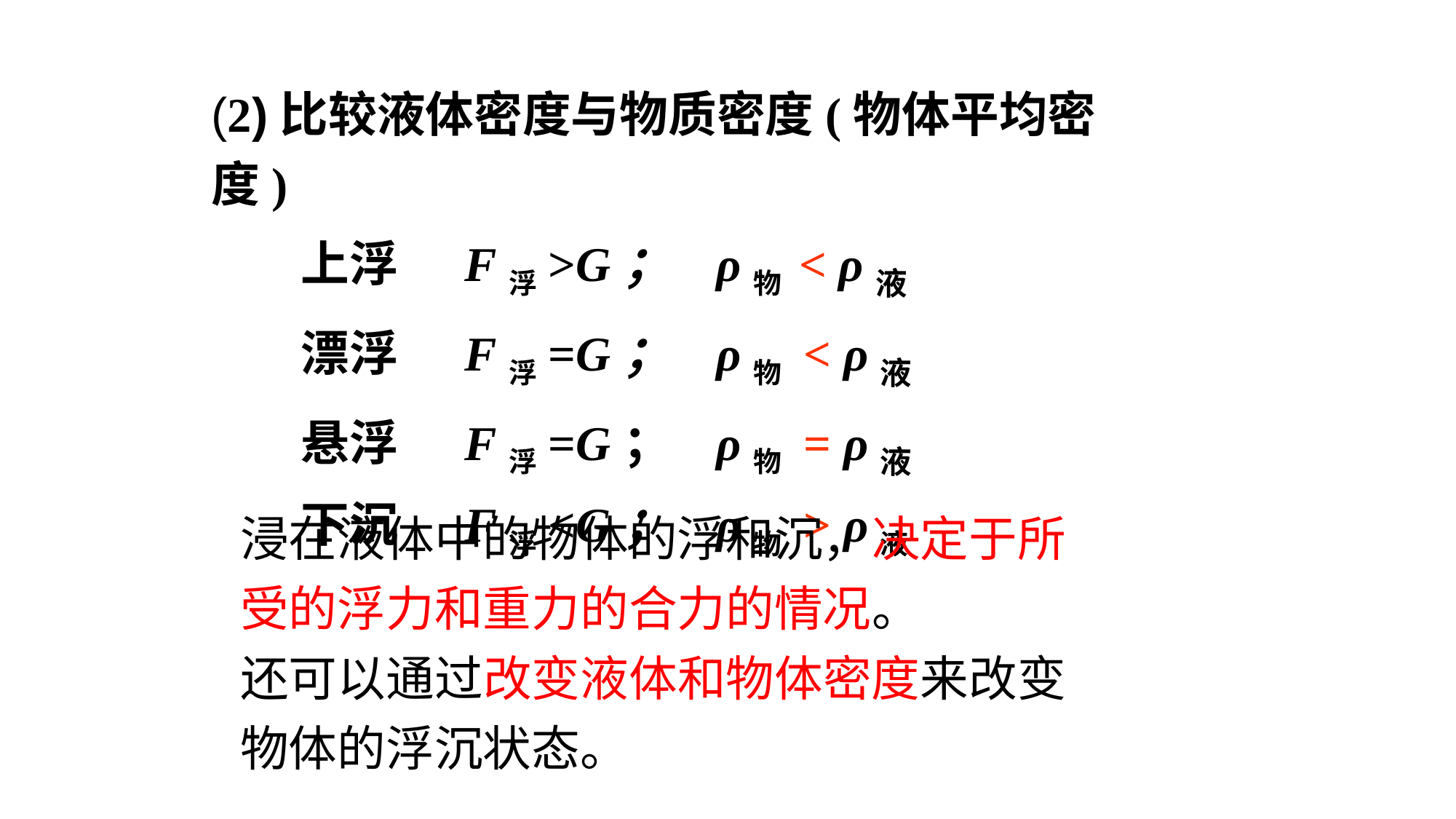

(2)比较液体密度与物质密度(物体平均密度)
       上浮     F浮>G；   ρ物 < ρ液
       漂浮     F浮=G；   ρ物 < ρ液
       悬浮     F浮=G；   ρ物 = ρ液
       下沉     F浮<G；   ρ物 > ρ液
浸在液体中的物体的浮和沉，决定于所受的浮力和重力的合力的情况。
还可以通过改变液体和物体密度来改变物体的浮沉状态。